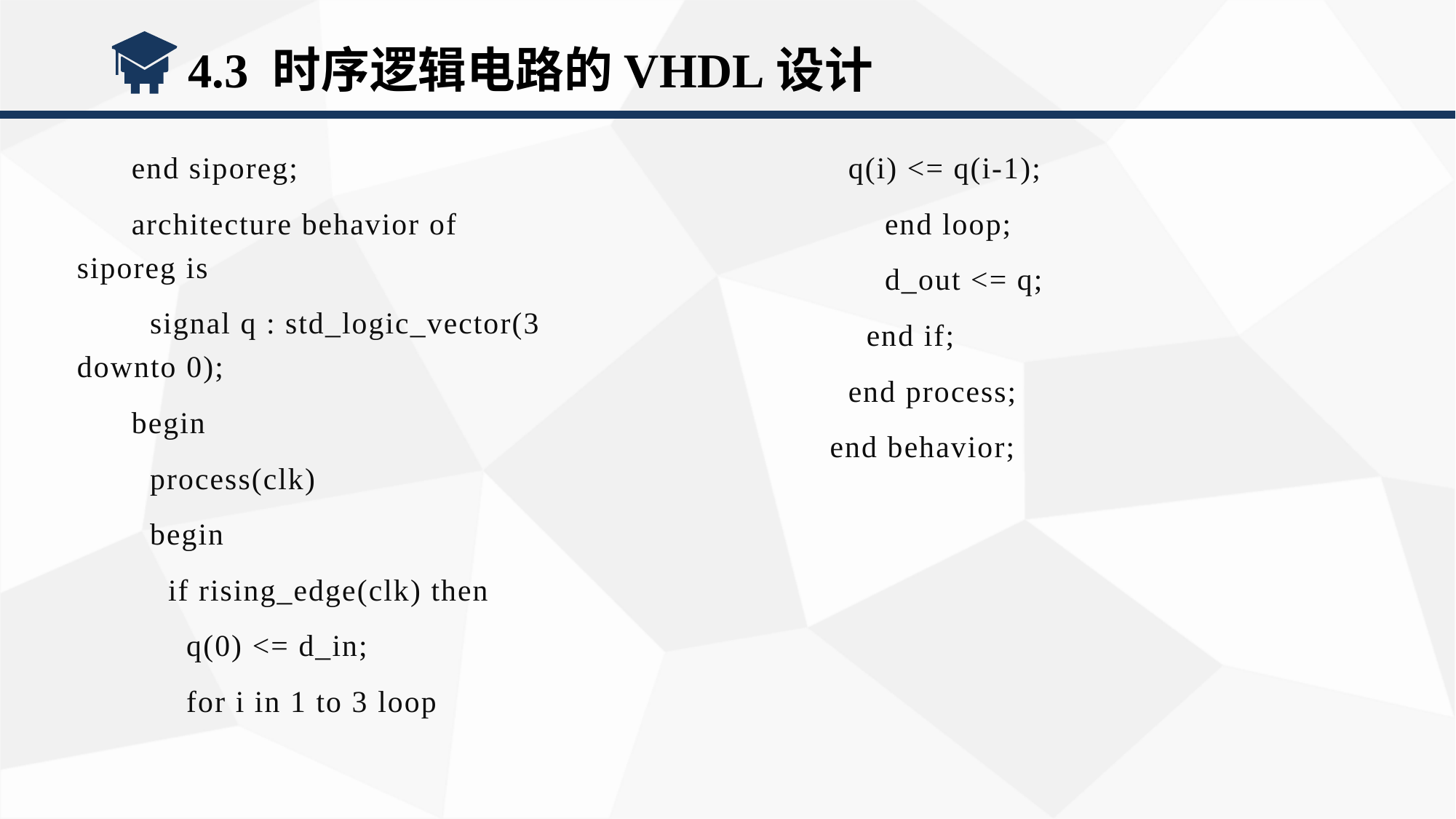

4.3 时序逻辑电路的VHDL设计

end siporeg;
architecture behavior of siporeg is
  signal q : std_logic_vector(3 downto 0);
begin
  process(clk)
  begin
    if rising_edge(clk) then
      q(0) <= d_in;
      for i in 1 to 3 loop

  q(i) <= q(i-1);
      end loop;
      d_out <= q;
    end if;
  end process;
end behavior;